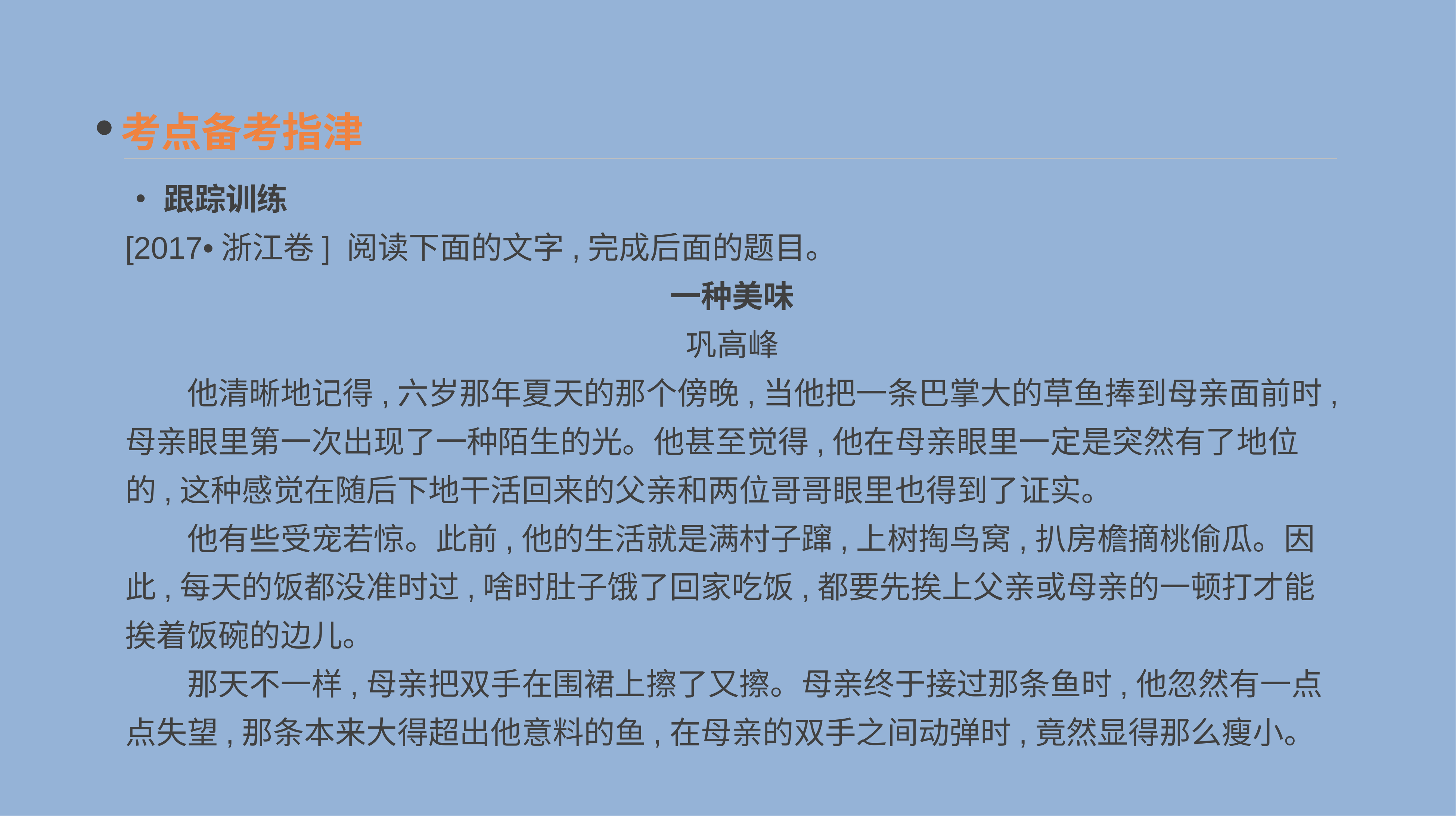

考点备考指津

•跟踪训练
[2017•浙江卷] 阅读下面的文字,完成后面的题目。
一种美味
巩高峰
　　他清晰地记得,六岁那年夏天的那个傍晚,当他把一条巴掌大的草鱼捧到母亲面前时,母亲眼里第一次出现了一种陌生的光。他甚至觉得,他在母亲眼里一定是突然有了地位的,这种感觉在随后下地干活回来的父亲和两位哥哥眼里也得到了证实。
　　他有些受宠若惊。此前,他的生活就是满村子蹿,上树掏鸟窝,扒房檐摘桃偷瓜。因此,每天的饭都没准时过,啥时肚子饿了回家吃饭,都要先挨上父亲或母亲的一顿打才能挨着饭碗的边儿。
　　那天不一样,母亲把双手在围裙上擦了又擦。母亲终于接过那条鱼时,他忽然有一点点失望,那条本来大得超出他意料的鱼,在母亲的双手之间动弹时,竟然显得那么瘦小。